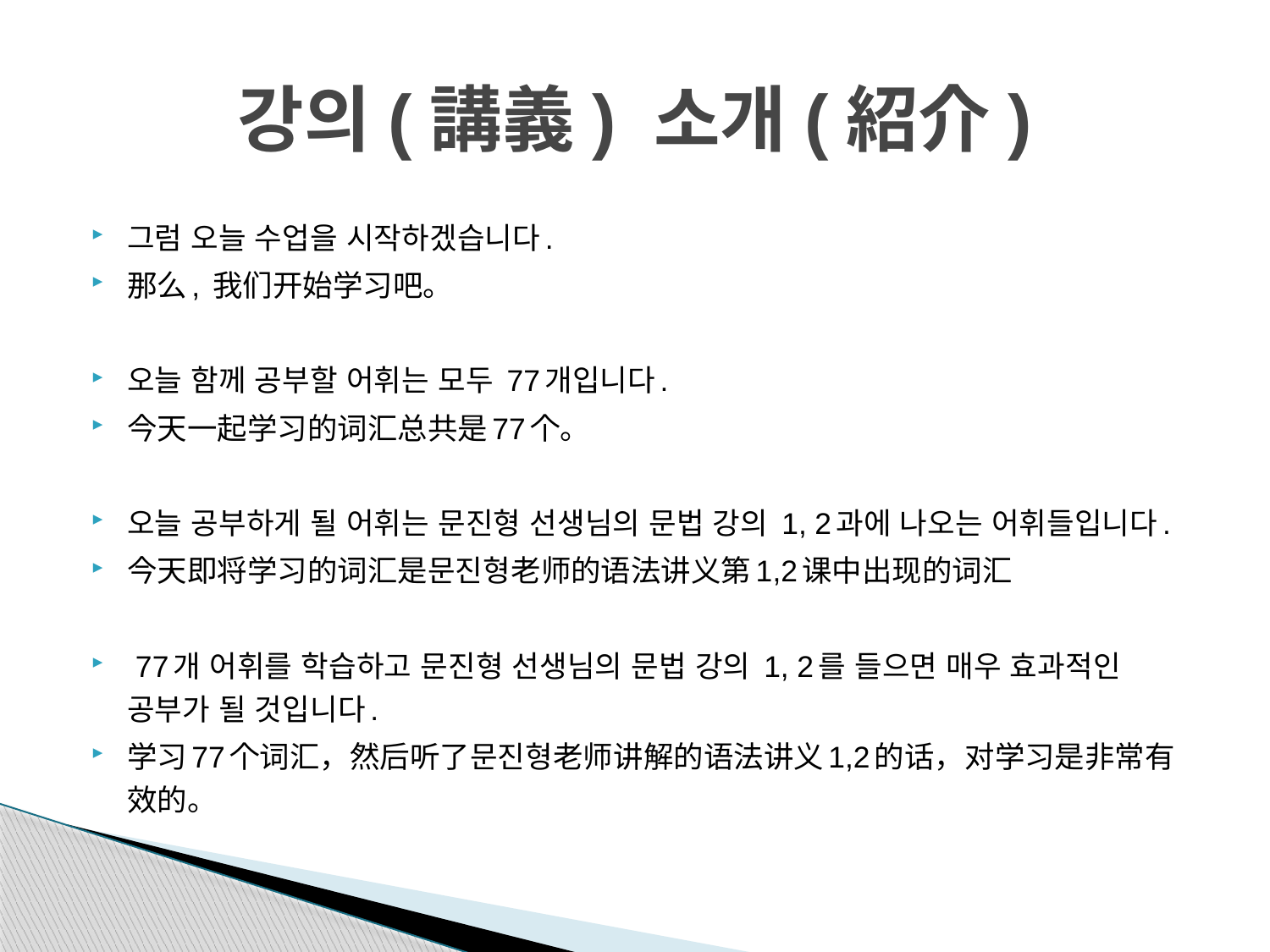

# 강의(講義) 소개(紹介)
그럼 오늘 수업을 시작하겠습니다.
那么, 我们开始学习吧。

오늘 함께 공부할 어휘는 모두 77개입니다.
今天一起学习的词汇总共是77个。

오늘 공부하게 될 어휘는 문진형 선생님의 문법 강의 1, 2과에 나오는 어휘들입니다.
今天即将学习的词汇是문진형老师的语法讲义第1,2课中出现的词汇

 77개 어휘를 학습하고 문진형 선생님의 문법 강의 1, 2를 들으면 매우 효과적인 공부가 될 것입니다.
学习77个词汇，然后听了문진형老师讲解的语法讲义1,2的话，对学习是非常有效的。